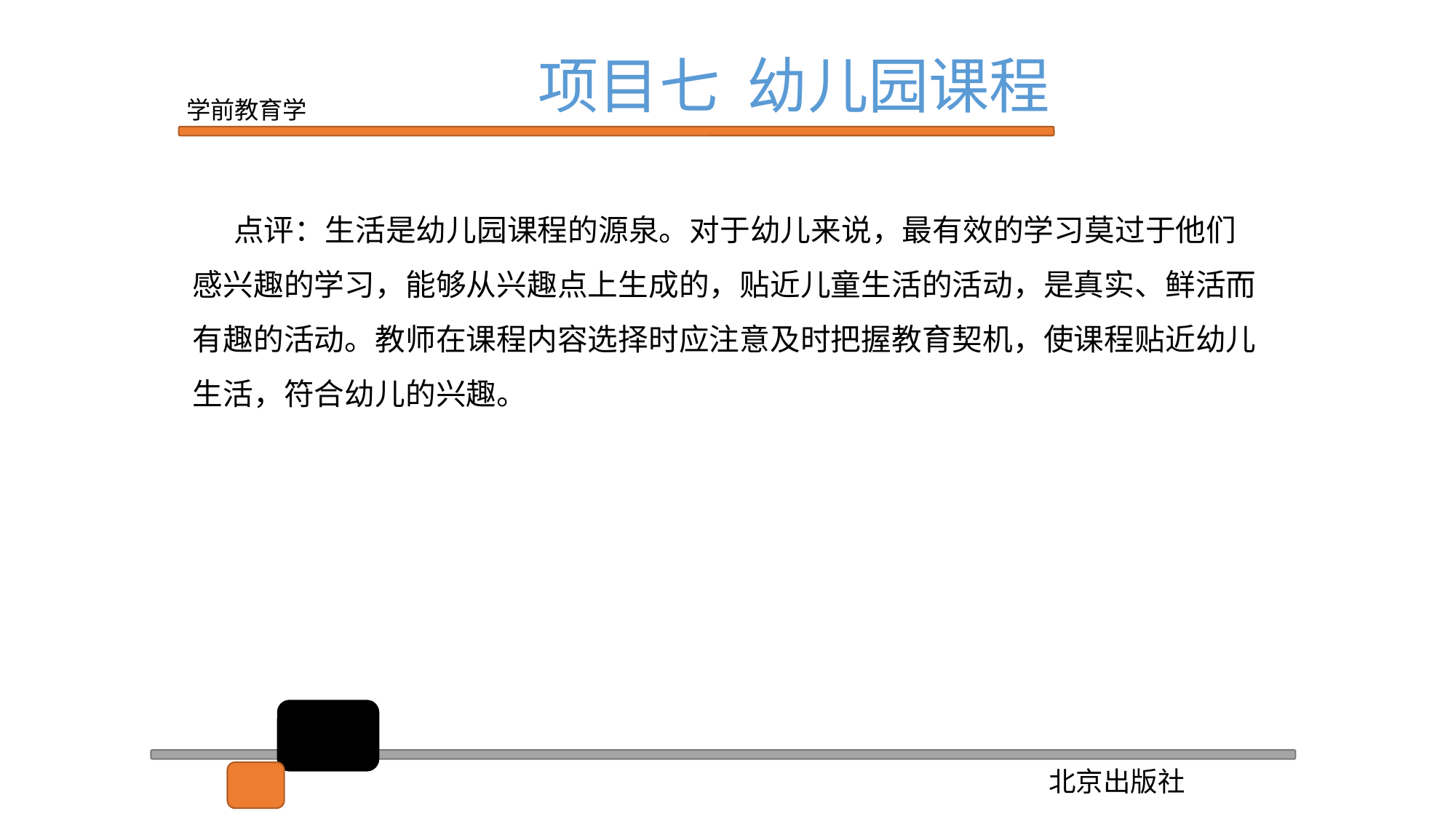

# 项目七  幼儿园课程
     点评：生活是幼儿园课程的源泉。对于幼儿来说，最有效的学习莫过于他们感兴趣的学习，能够从兴趣点上生成的，贴近儿童生活的活动，是真实、鲜活而有趣的活动。教师在课程内容选择时应注意及时把握教育契机，使课程贴近幼儿生活，符合幼儿的兴趣。